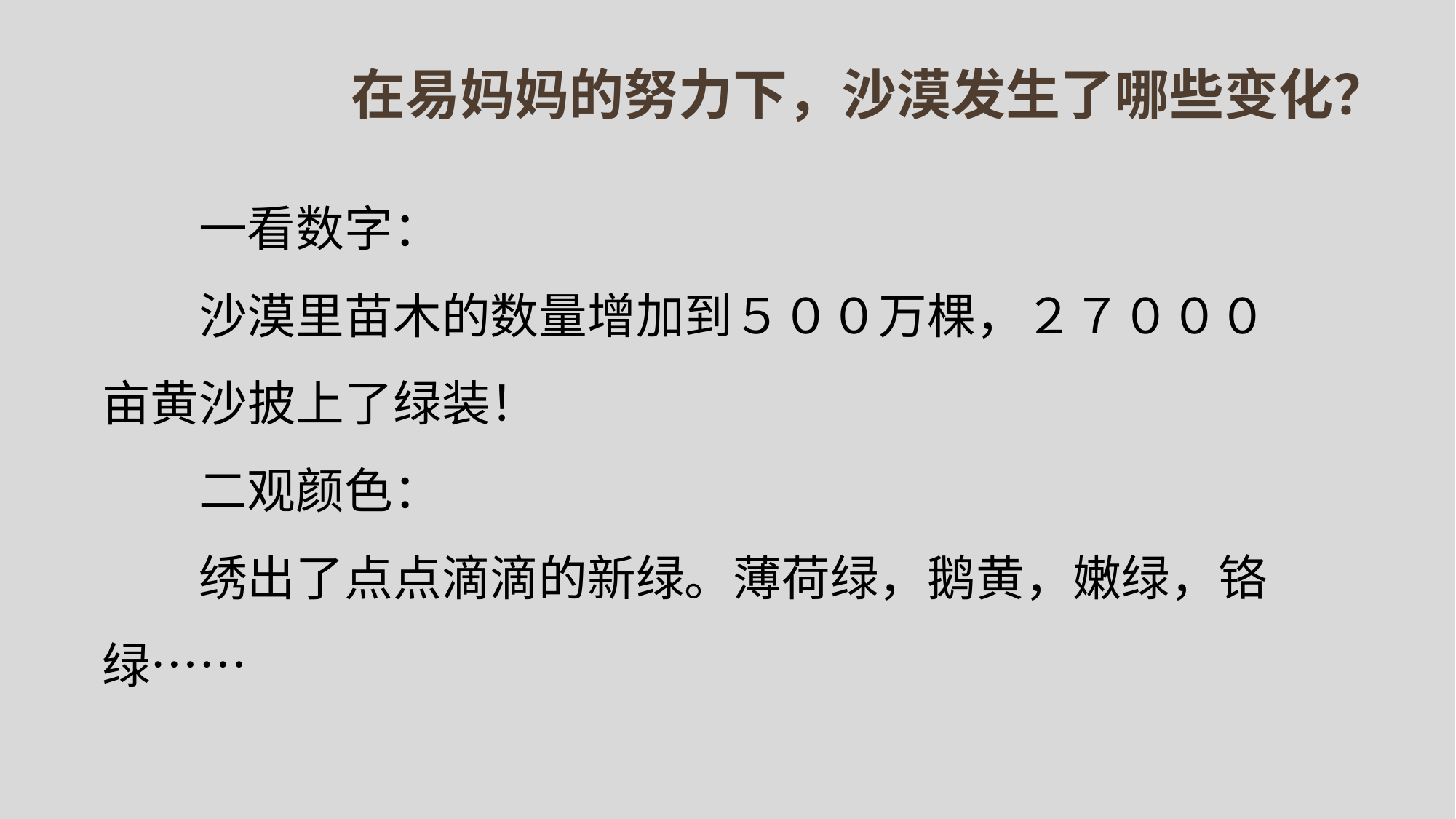

在易妈妈的努力下，沙漠发生了哪些变化？
一看数字：
沙漠里苗木的数量增加到５００万棵，２７０００亩黄沙披上了绿装！
二观颜色：
绣出了点点滴滴的新绿。薄荷绿，鹅黄，嫩绿，铬绿……